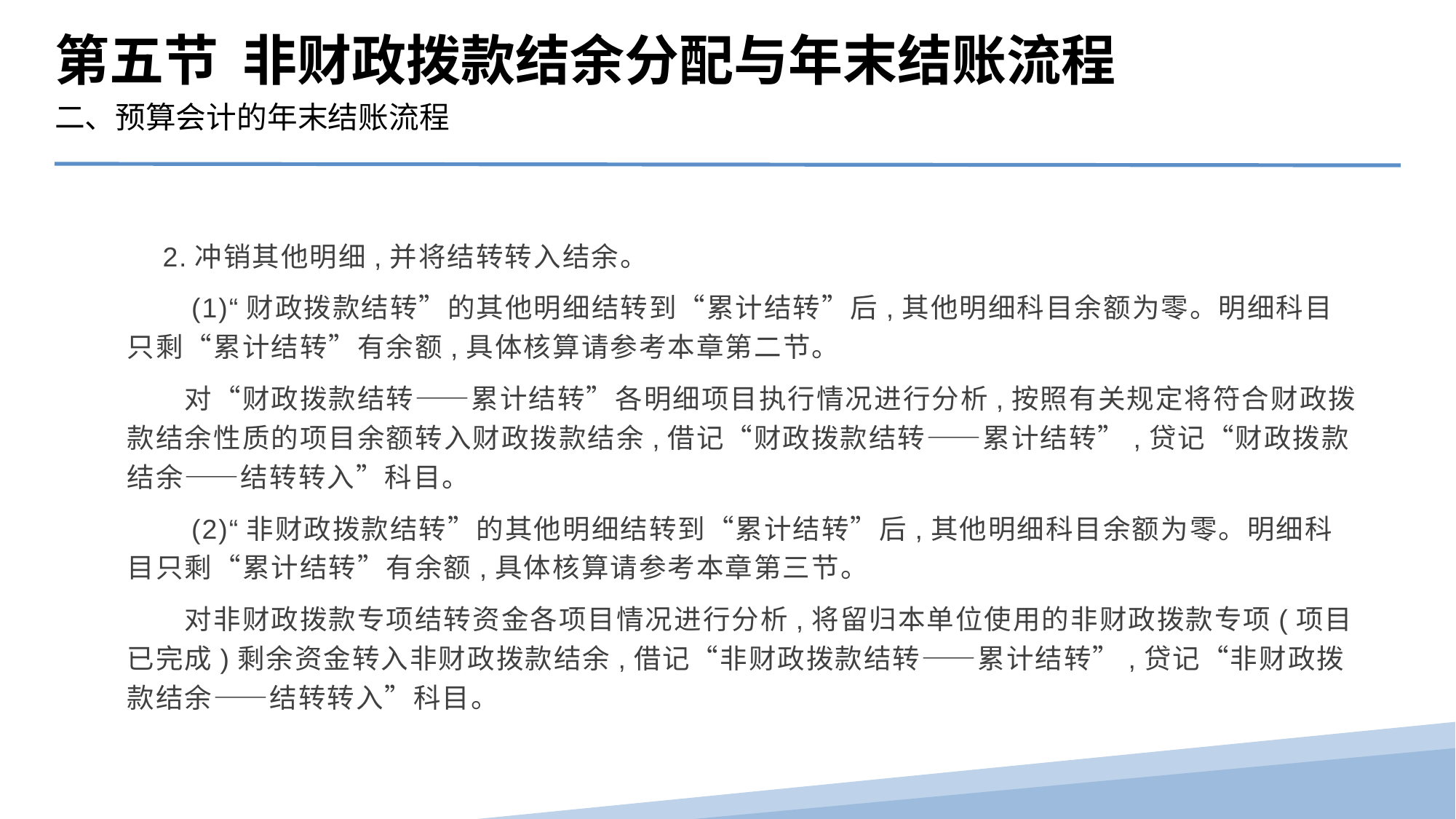

第五节  非财政拨款结余分配与年末结账流程
二、预算会计的年末结账流程
　2.冲销其他明细,并将结转转入结余。
　　(1)“财政拨款结转”的其他明细结转到“累计结转”后,其他明细科目余额为零。明细科目只剩“累计结转”有余额,具体核算请参考本章第二节。
　　对“财政拨款结转——累计结转”各明细项目执行情况进行分析,按照有关规定将符合财政拨款结余性质的项目余额转入财政拨款结余,借记“财政拨款结转——累计结转”,贷记“财政拨款结余——结转转入”科目。
　　(2)“非财政拨款结转”的其他明细结转到“累计结转”后,其他明细科目余额为零。明细科目只剩“累计结转”有余额,具体核算请参考本章第三节。
　　对非财政拨款专项结转资金各项目情况进行分析,将留归本单位使用的非财政拨款专项(项目已完成)剩余资金转入非财政拨款结余,借记“非财政拨款结转——累计结转”,贷记“非财政拨款结余——结转转入”科目。